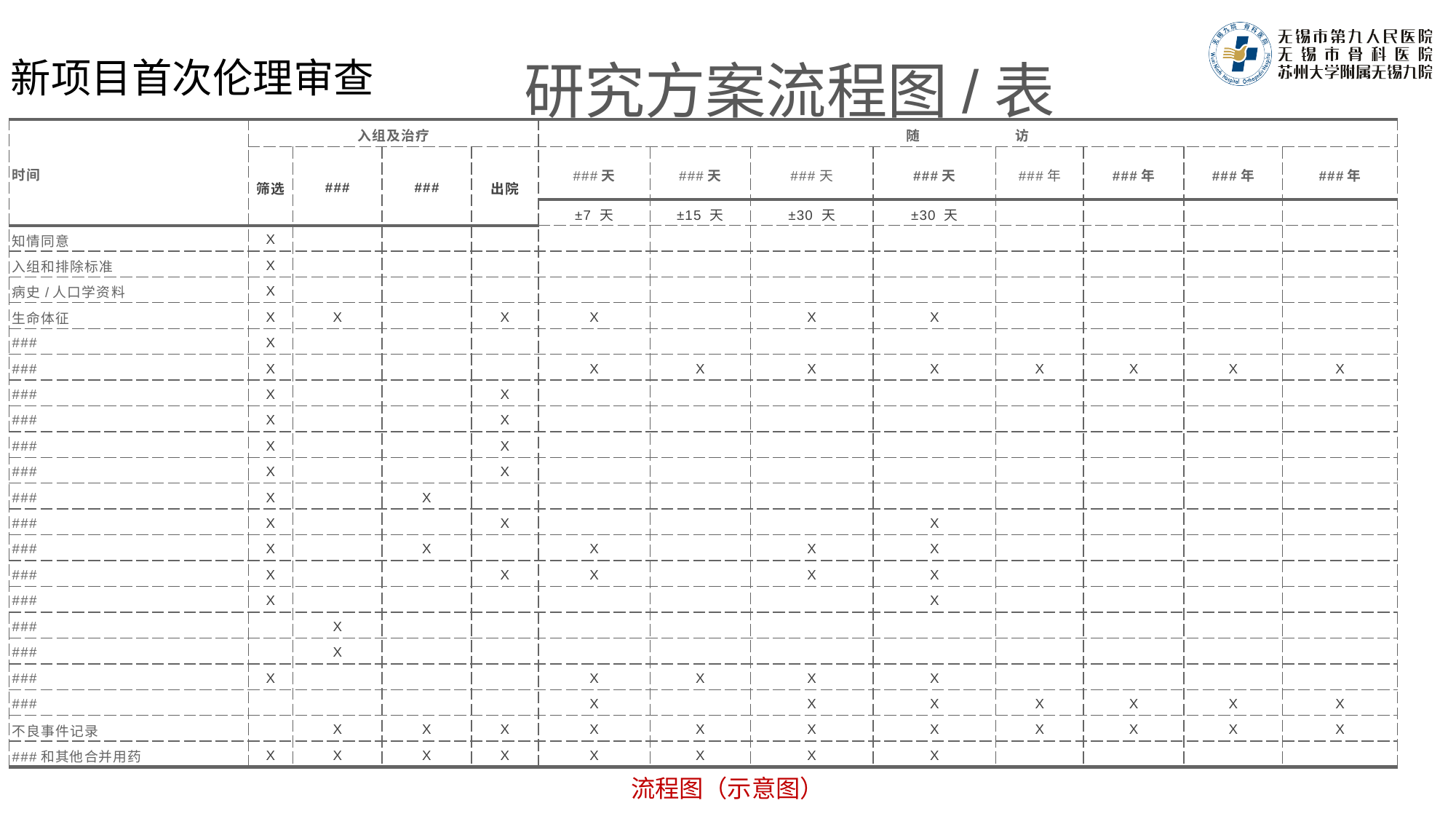

新项目首次伦理审查
研究方案流程图/表
| 时间 | 入组及治疗 |  |  |  | 随 访 |  |  |  |  |  |  |  |
| --- | --- | --- | --- | --- | --- | --- | --- | --- | --- | --- | --- | --- |
|  | 筛选 | ### | ### | 出院 | ###天 | ###天 | ###天 | ###天 | ###年 | ###年 | ###年 | ###年 |
|  |  |  |  |  | ±7 天 | ±15 天 | ±30 天 | ±30 天 |  |  |  |  |
| 知情同意 | X |  |  |  |  |  |  |  |  |  |  |  |
| 入组和排除标准 | X |  |  |  |  |  |  |  |  |  |  |  |
| 病史/人口学资料 | X |  |  |  |  |  |  |  |  |  |  |  |
| 生命体征 | X | X |  | X | X |  | X | X |  |  |  |  |
| ### | X |  |  |  |  |  |  |  |  |  |  |  |
| ### | X |  |  |  | X | X | X | X | X | X | X | X |
| ### | X |  |  | X |  |  |  |  |  |  |  |  |
| ### | X |  |  | X |  |  |  |  |  |  |  |  |
| ### | X |  |  | X |  |  |  |  |  |  |  |  |
| ### | X |  |  | X |  |  |  |  |  |  |  |  |
| ### | X |  | X |  |  |  |  |  |  |  |  |  |
| ### | X |  |  | X |  |  |  | X |  |  |  |  |
| ### | X |  | X |  | X |  | X | X |  |  |  |  |
| ### | X |  |  | X | X |  | X | X |  |  |  |  |
| ### | X |  |  |  |  |  |  | X |  |  |  |  |
| ### |  | X |  |  |  |  |  |  |  |  |  |  |
| ### |  | X |  |  |  |  |  |  |  |  |  |  |
| ### | X |  |  |  | X | X | X | X |  |  |  |  |
| ### |  |  |  |  | X |  | X | X | X | X | X | X |
| 不良事件记录 |  | X | X | X | X | X | X | X | X | X | X | X |
| ###和其他合并用药 | X | X | X | X | X | X | X | X |  |  |  |  |
流程图（示意图）